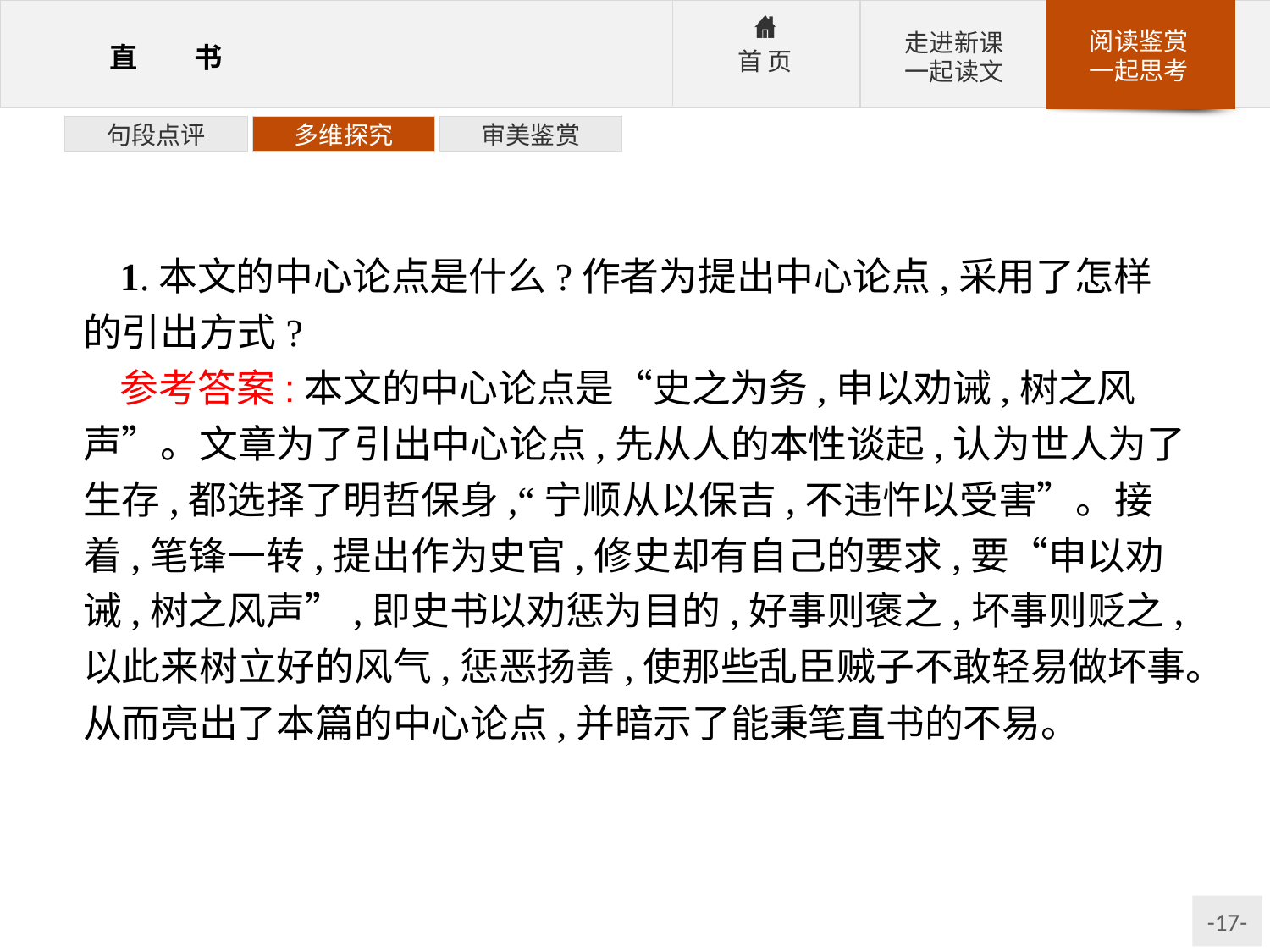

句段点评
多维探究
审美鉴赏
1.本文的中心论点是什么?作者为提出中心论点,采用了怎样的引出方式?
参考答案:本文的中心论点是“史之为务,申以劝诫,树之风声”。文章为了引出中心论点,先从人的本性谈起,认为世人为了生存,都选择了明哲保身,“宁顺从以保吉,不违忤以受害”。接着,笔锋一转,提出作为史官,修史却有自己的要求,要“申以劝诫,树之风声”,即史书以劝惩为目的,好事则褒之,坏事则贬之,以此来树立好的风气,惩恶扬善,使那些乱臣贼子不敢轻易做坏事。从而亮出了本篇的中心论点,并暗示了能秉笔直书的不易。